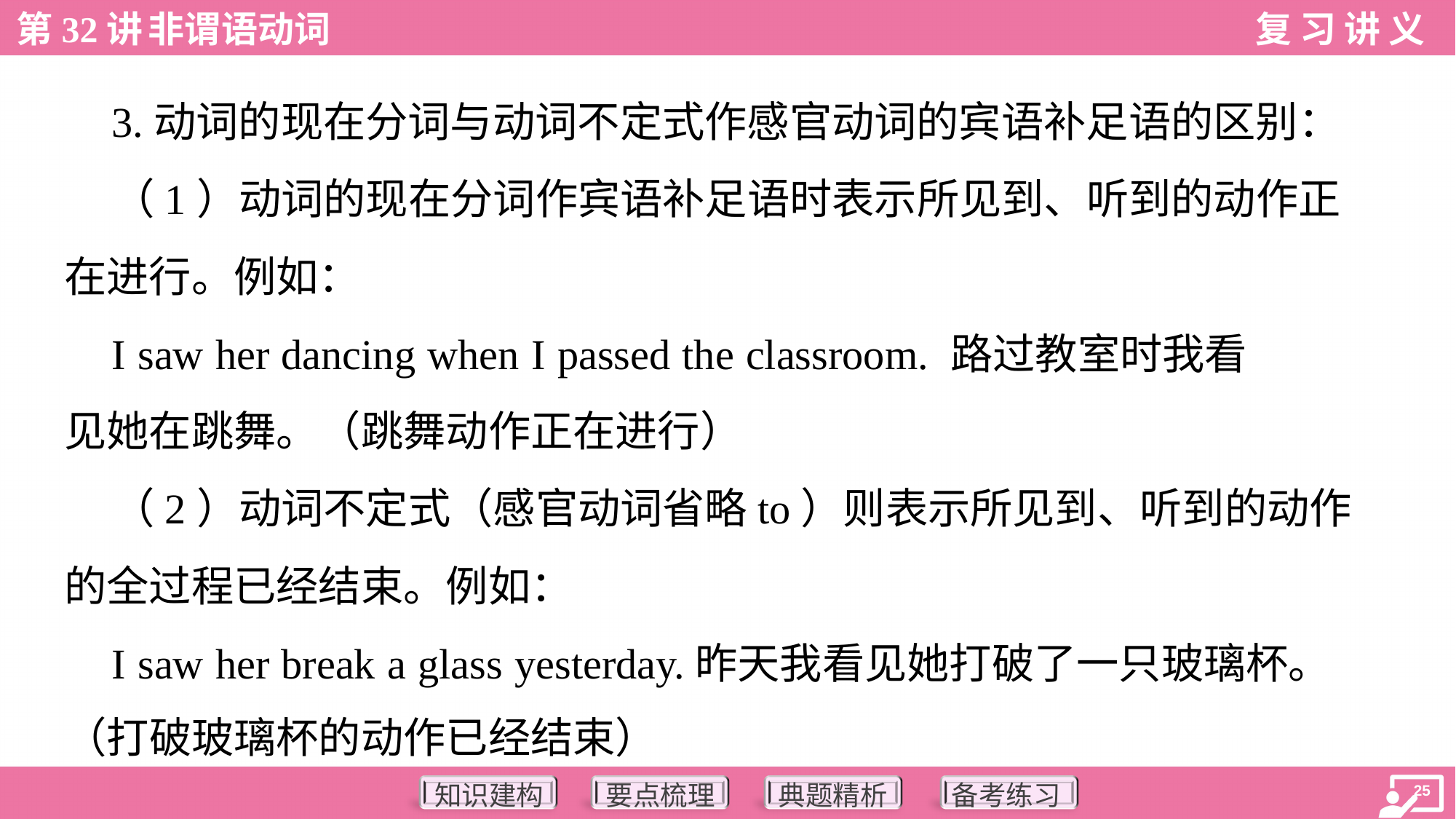

3.动词的现在分词与动词不定式作感官动词的宾语补足语的区别：
    （1）动词的现在分词作宾语补足语时表示所见到、听到的动作正
在进行。例如：
    I saw her dancing when I passed the classroom. 路过教室时我看
见她在跳舞。（跳舞动作正在进行）
    （2）动词不定式（感官动词省略to）则表示所见到、听到的动作
的全过程已经结束。例如：
    I saw her break a glass yesterday.昨天我看见她打破了一只玻璃杯。
（打破玻璃杯的动作已经结束）